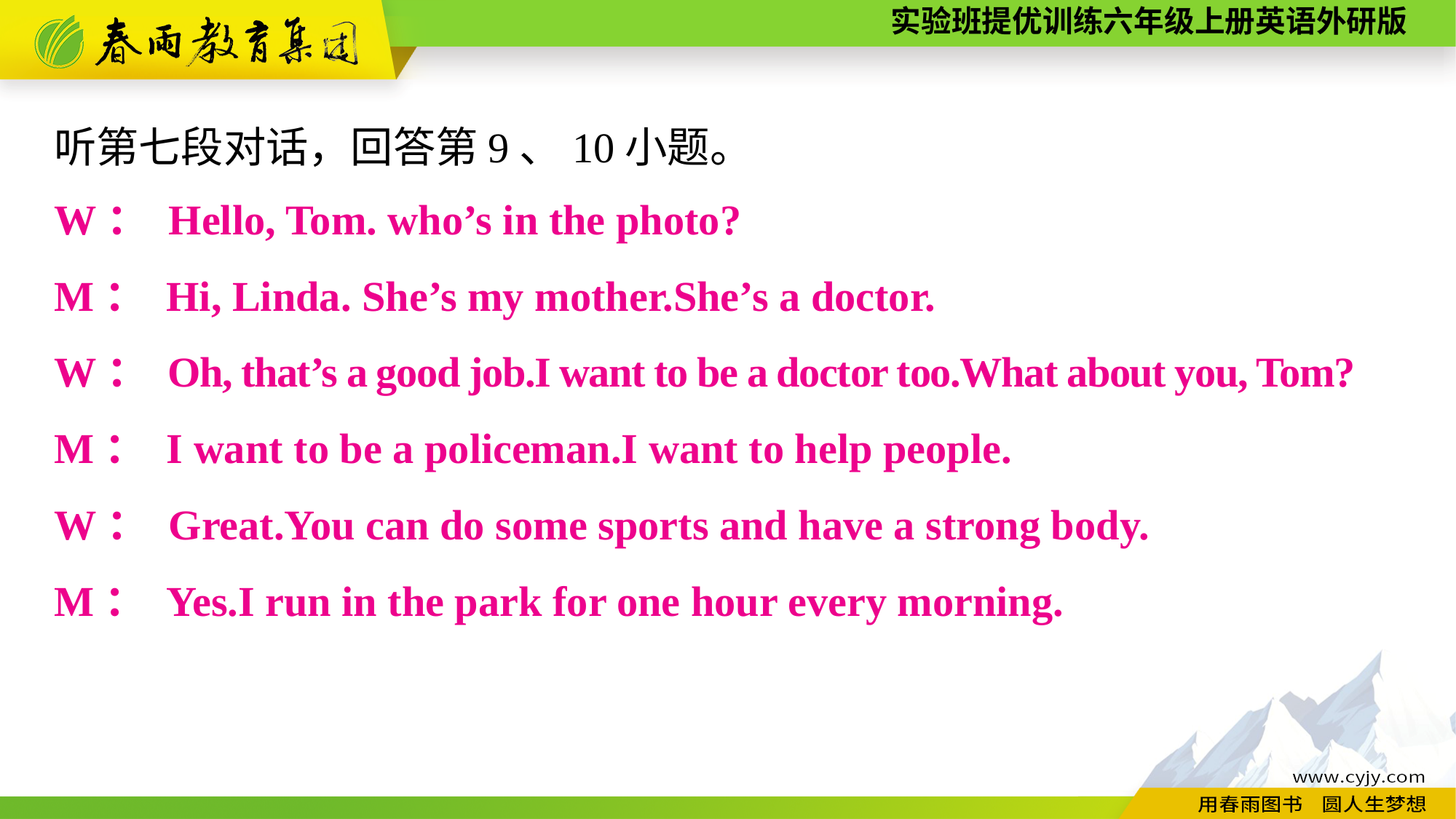

听第七段对话，回答第9、10小题。
W： Hello, Tom. who’s in the photo?
M： Hi, Linda. She’s my mother.She’s a doctor.
W： Oh, that’s a good job.I want to be a doctor too.What about you, Tom?
M： I want to be a policeman.I want to help people.
W： Great.You can do some sports and have a strong body.
M： Yes.I run in the park for one hour every morning.